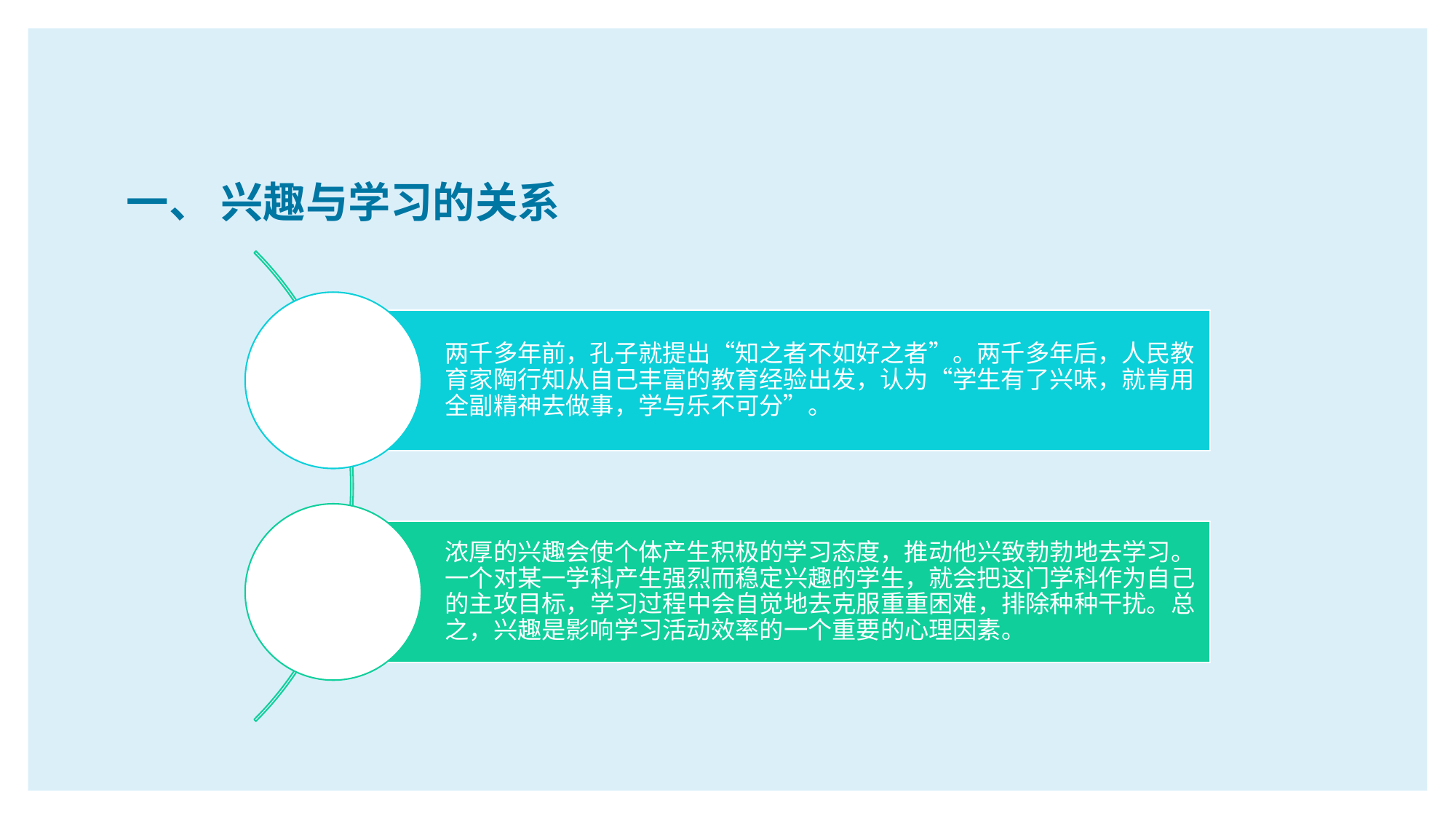

一、 兴趣与学习的关系

两千多年前，孔子就提出“知之者不如好之者”。两千多年后，人民教育家陶行知从自己丰富的教育经验出发，认为“学生有了兴味，就肯用全副精神去做事，学与乐不可分”。
浓厚的兴趣会使个体产生积极的学习态度，推动他兴致勃勃地去学习。一个对某一学科产生强烈而稳定兴趣的学生，就会把这门学科作为自己的主攻目标，学习过程中会自觉地去克服重重困难，排除种种干扰。总之，兴趣是影响学习活动效率的一个重要的心理因素。